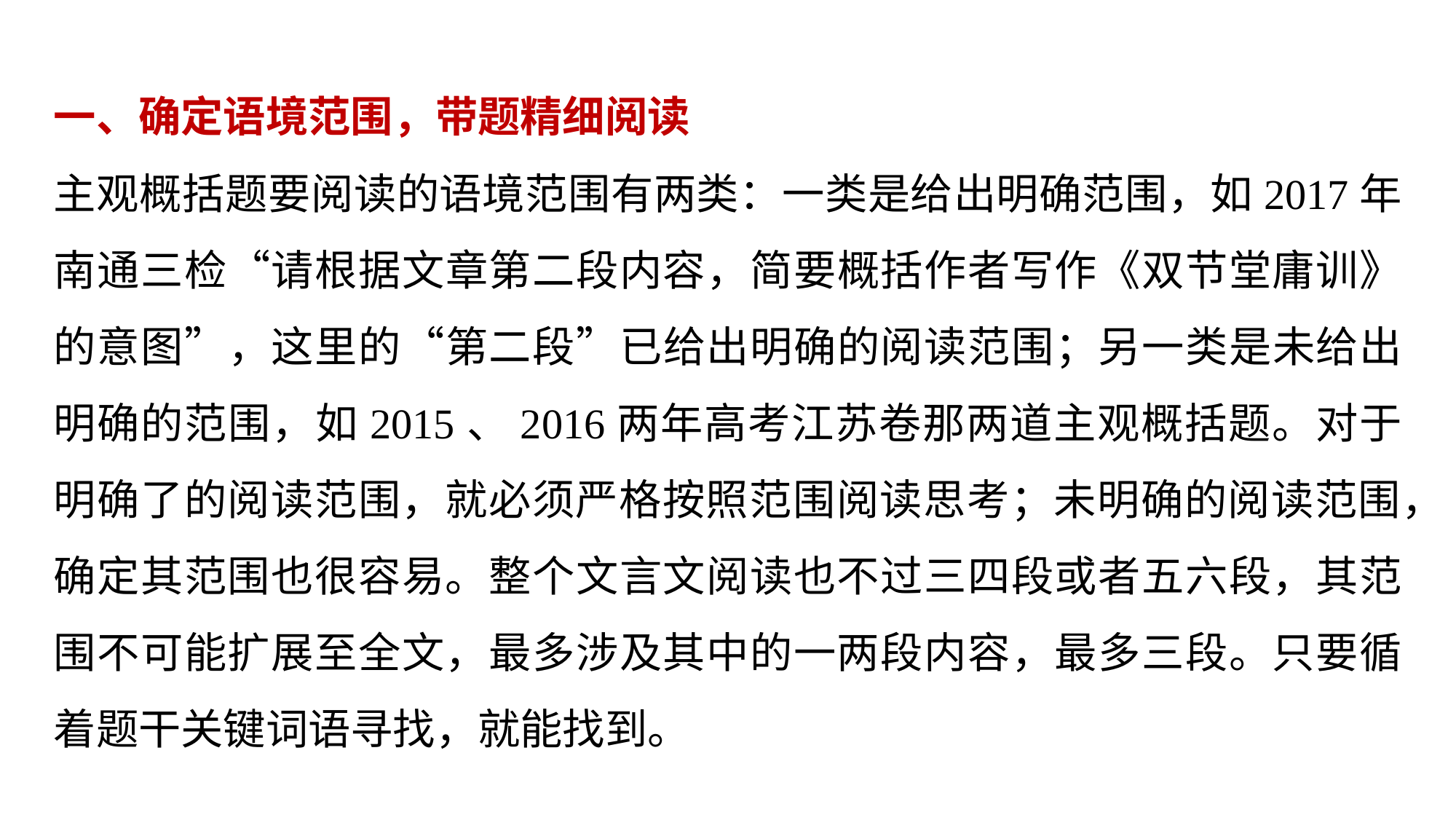

一、确定语境范围，带题精细阅读
主观概括题要阅读的语境范围有两类：一类是给出明确范围，如2017年南通三检“请根据文章第二段内容，简要概括作者写作《双节堂庸训》的意图”，这里的“第二段”已给出明确的阅读范围；另一类是未给出明确的范围，如2015、2016两年高考江苏卷那两道主观概括题。对于明确了的阅读范围，就必须严格按照范围阅读思考；未明确的阅读范围，确定其范围也很容易。整个文言文阅读也不过三四段或者五六段，其范围不可能扩展至全文，最多涉及其中的一两段内容，最多三段。只要循着题干关键词语寻找，就能找到。